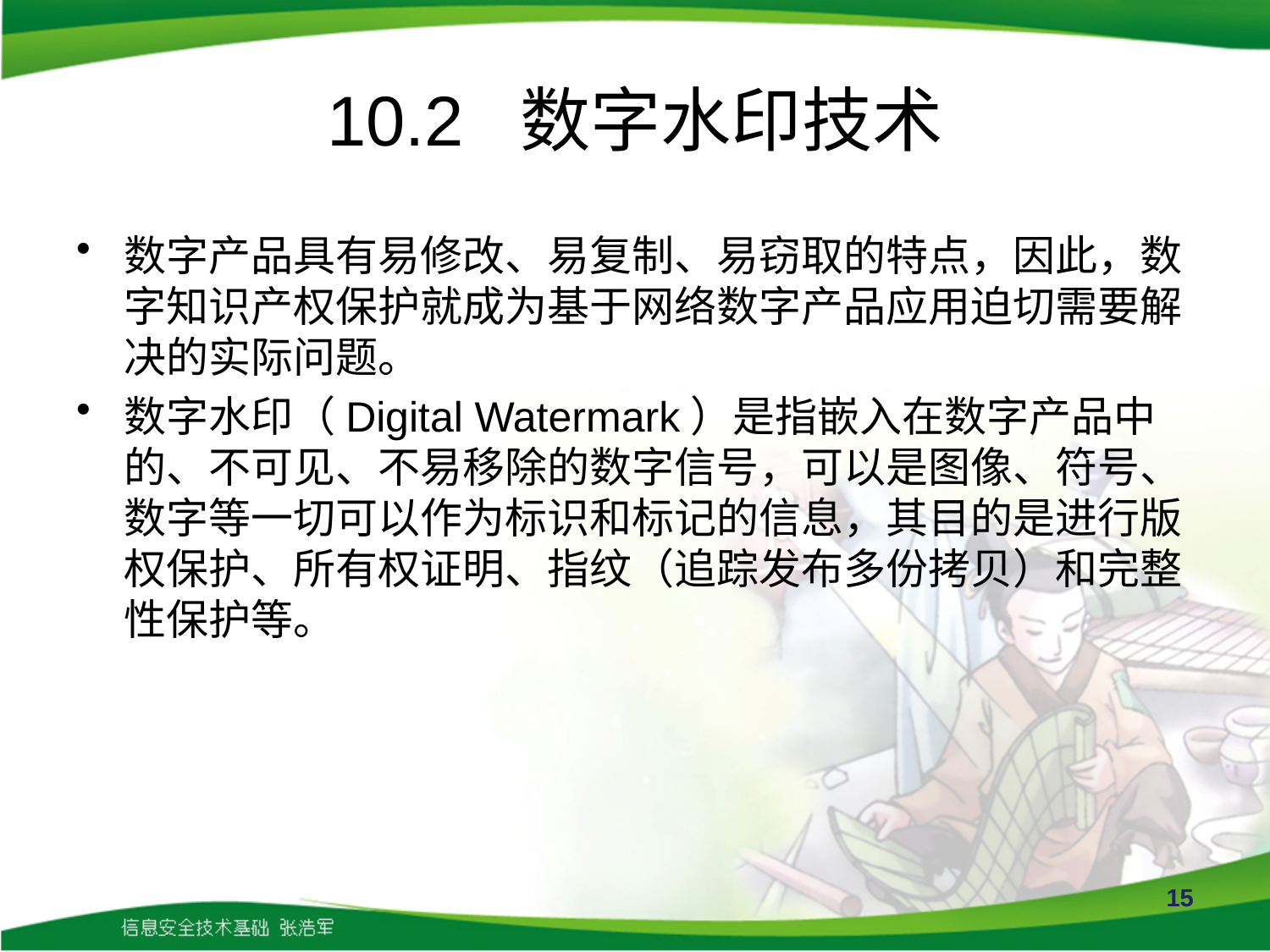

# 10.2  数字水印技术
数字产品具有易修改、易复制、易窃取的特点，因此，数字知识产权保护就成为基于网络数字产品应用迫切需要解决的实际问题。
数字水印（Digital Watermark）是指嵌入在数字产品中的、不可见、不易移除的数字信号，可以是图像、符号、数字等一切可以作为标识和标记的信息，其目的是进行版权保护、所有权证明、指纹（追踪发布多份拷贝）和完整性保护等。
15